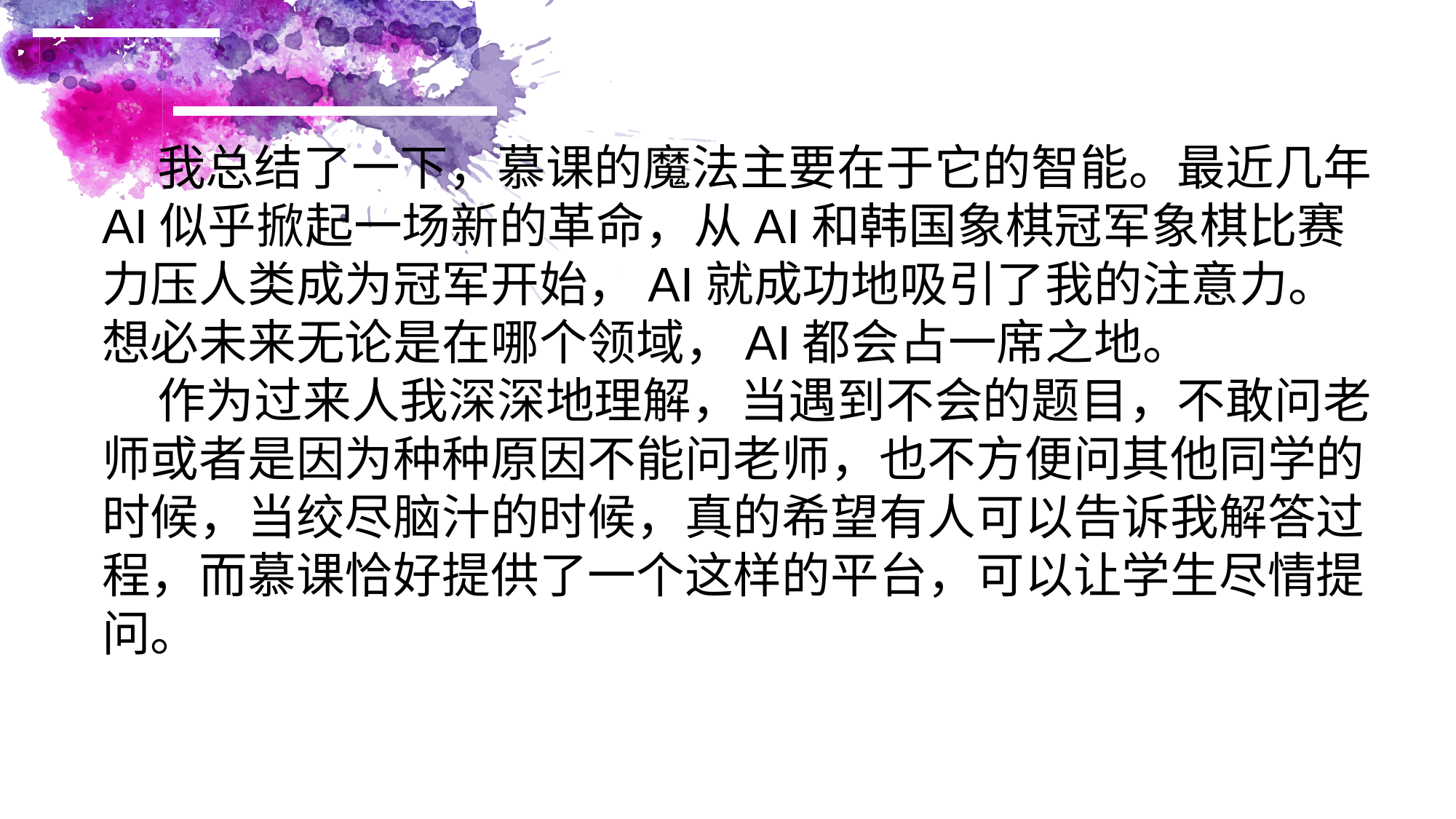

我总结了一下，慕课的魔法主要在于它的智能。最近几年AI似乎掀起一场新的革命，从AI和韩国象棋冠军象棋比赛力压人类成为冠军开始，AI就成功地吸引了我的注意力。想必未来无论是在哪个领域，AI都会占一席之地。
    作为过来人我深深地理解，当遇到不会的题目，不敢问老师或者是因为种种原因不能问老师，也不方便问其他同学的时候，当绞尽脑汁的时候，真的希望有人可以告诉我解答过程，而慕课恰好提供了一个这样的平台，可以让学生尽情提问。